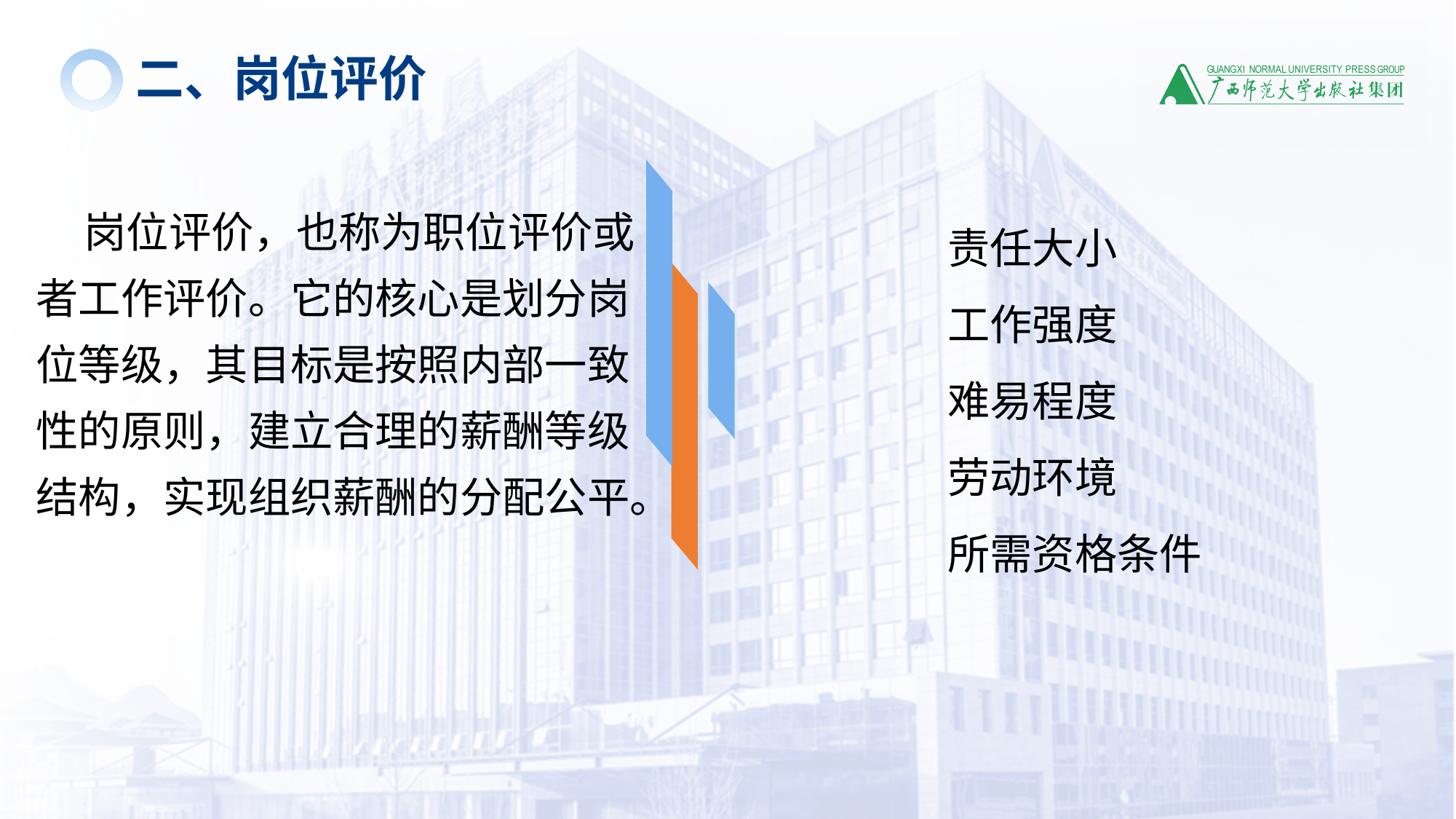

二、岗位评价

    岗位评价，也称为职位评价或者工作评价。它的核心是划分岗位等级，其目标是按照内部一致性的原则，建立合理的薪酬等级结构，实现组织薪酬的分配公平。
责任大小
工作强度
难易程度
劳动环境
所需资格条件